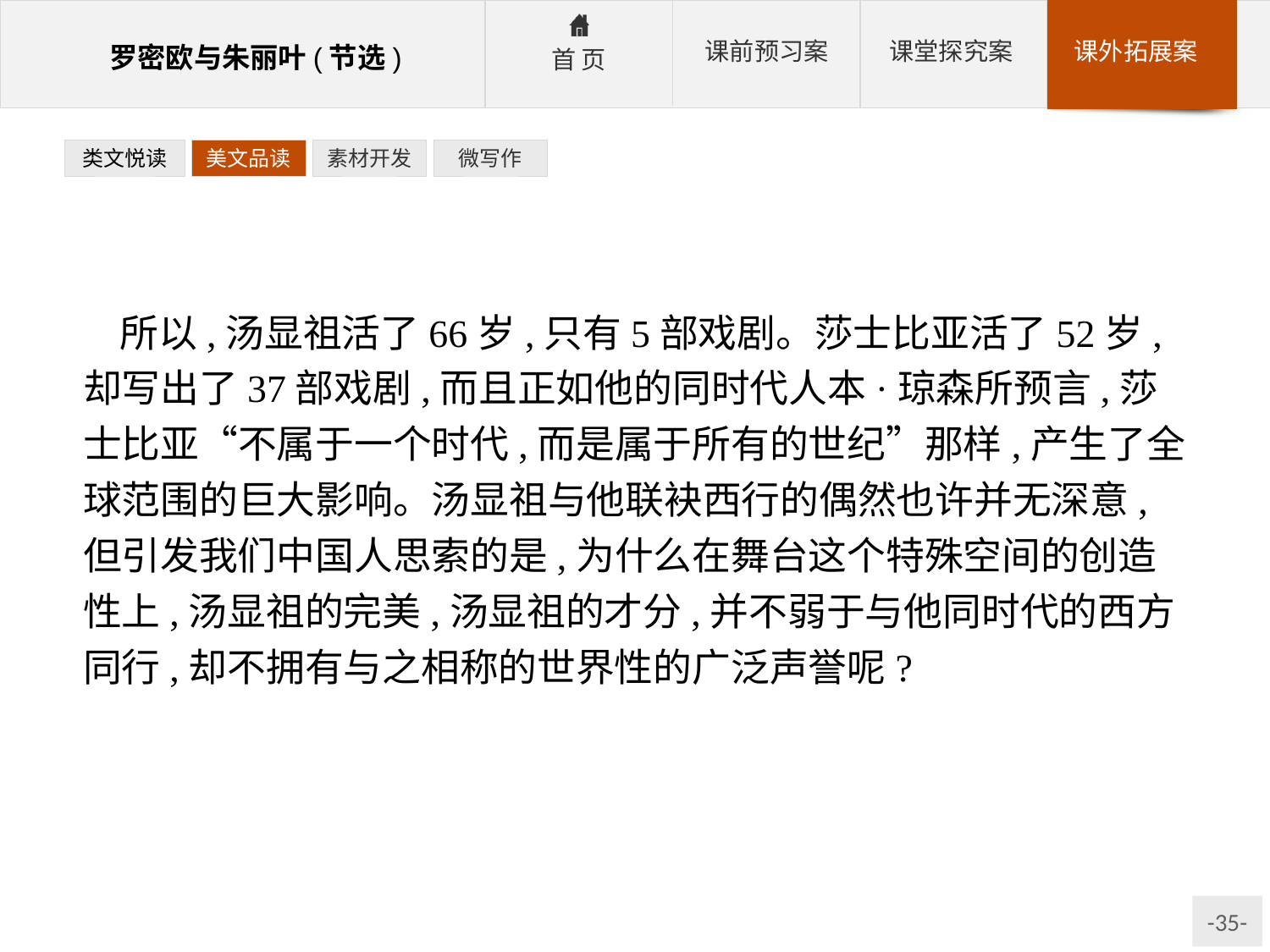

类文悦读
美文品读
素材开发
微写作
所以,汤显祖活了66岁,只有5部戏剧。莎士比亚活了52岁,却写出了37部戏剧,而且正如他的同时代人本·琼森所预言,莎士比亚“不属于一个时代,而是属于所有的世纪”那样,产生了全球范围的巨大影响。汤显祖与他联袂西行的偶然也许并无深意,但引发我们中国人思索的是,为什么在舞台这个特殊空间的创造性上,汤显祖的完美,汤显祖的才分,并不弱于与他同时代的西方同行,却不拥有与之相称的世界性的广泛声誉呢?